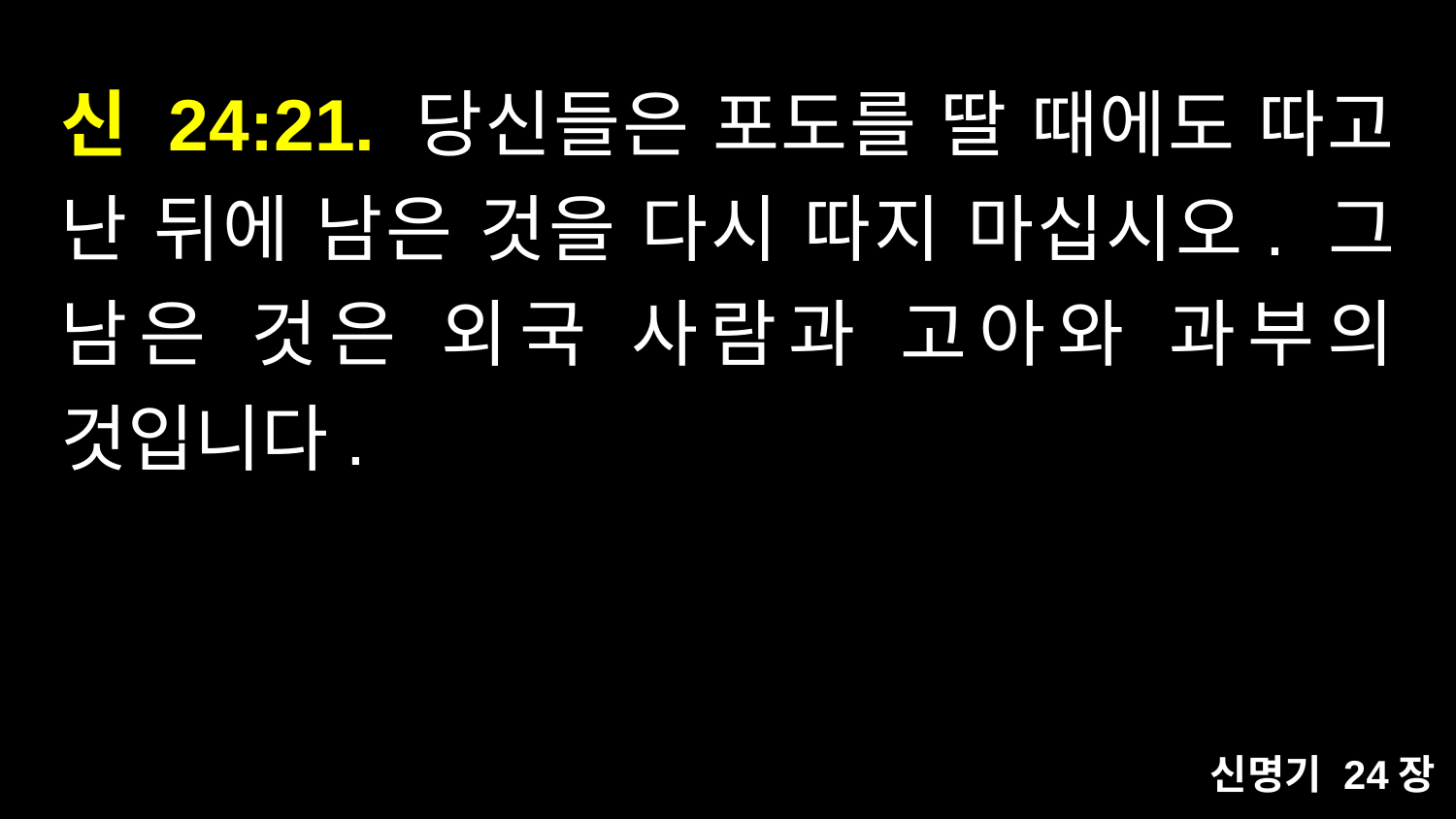

# 신 24:21. 당신들은 포도를 딸 때에도 따고 난 뒤에 남은 것을 다시 따지 마십시오. 그 남은 것은 외국 사람과 고아와 과부의 것입니다.
신명기 24장